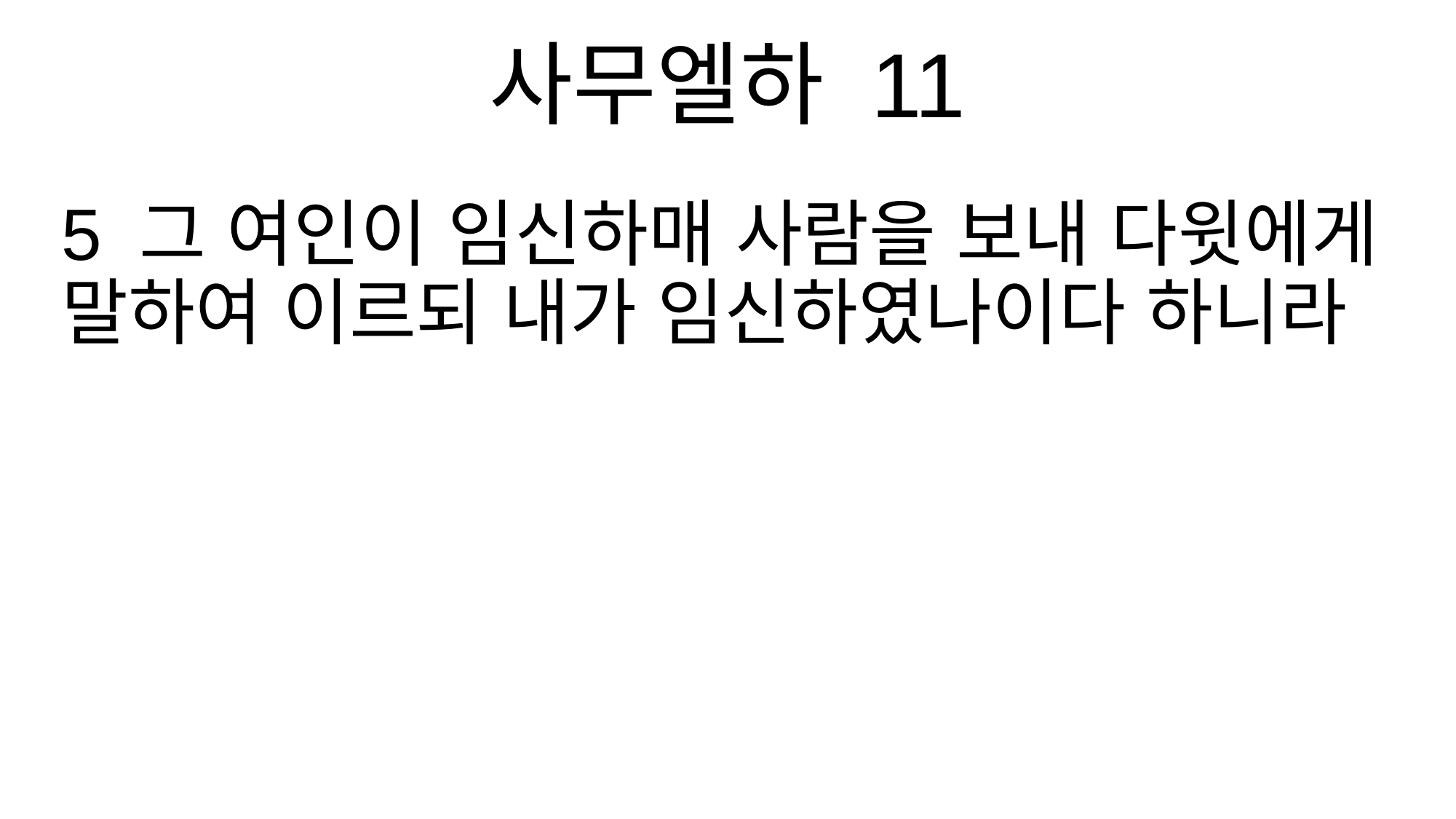

사무엘하 11
5 그 여인이 임신하매 사람을 보내 다윗에게 말하여 이르되 내가 임신하였나이다 하니라